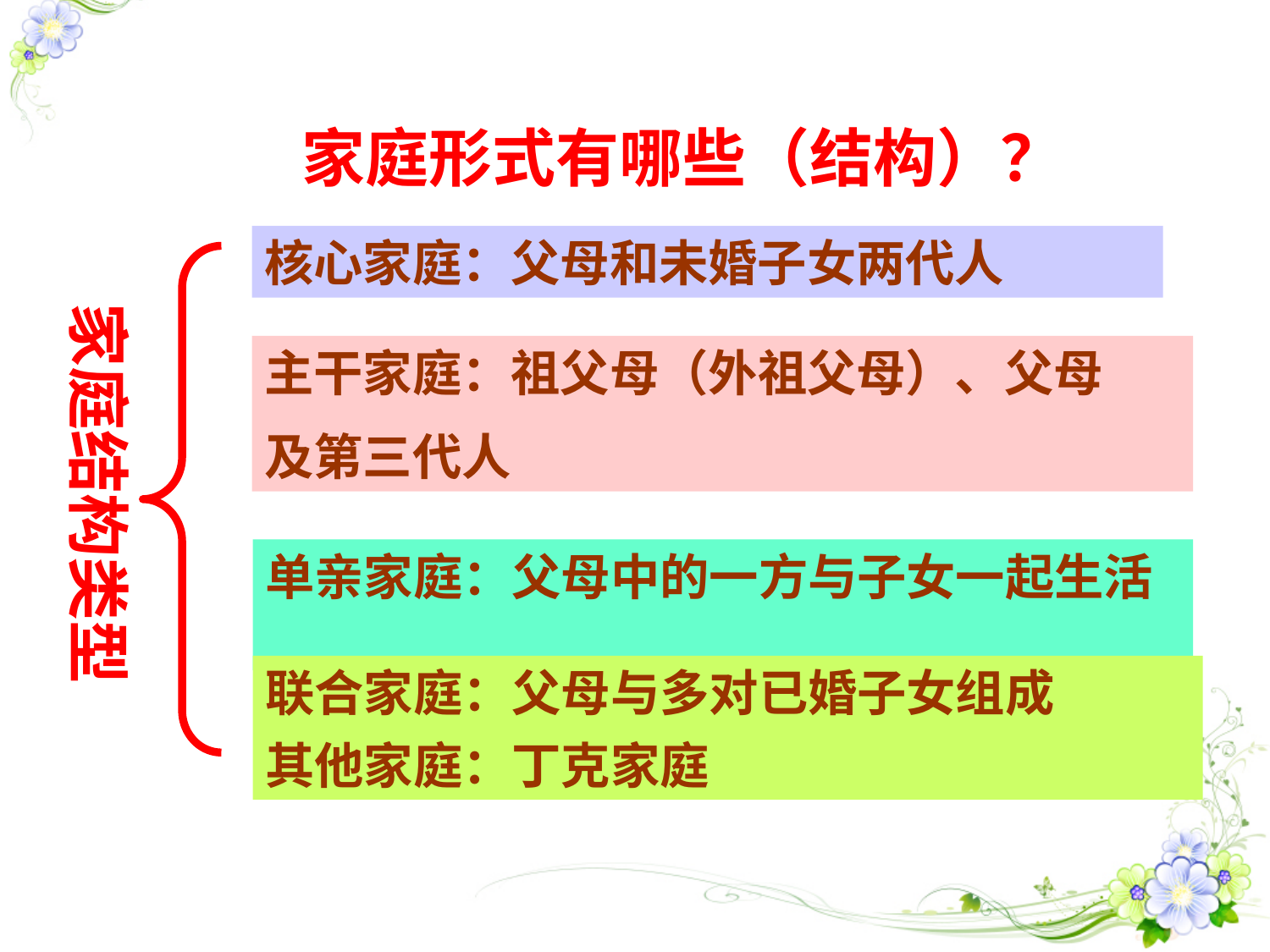

家庭形式有哪些（结构）？
核心家庭：父母和未婚子女两代人

家庭结构类型

主干家庭：祖父母（外祖父母）、父母
及第三代人
单亲家庭：父母中的一方与子女一起生活
联合家庭：父母与多对已婚子女组成
其他家庭：丁克家庭